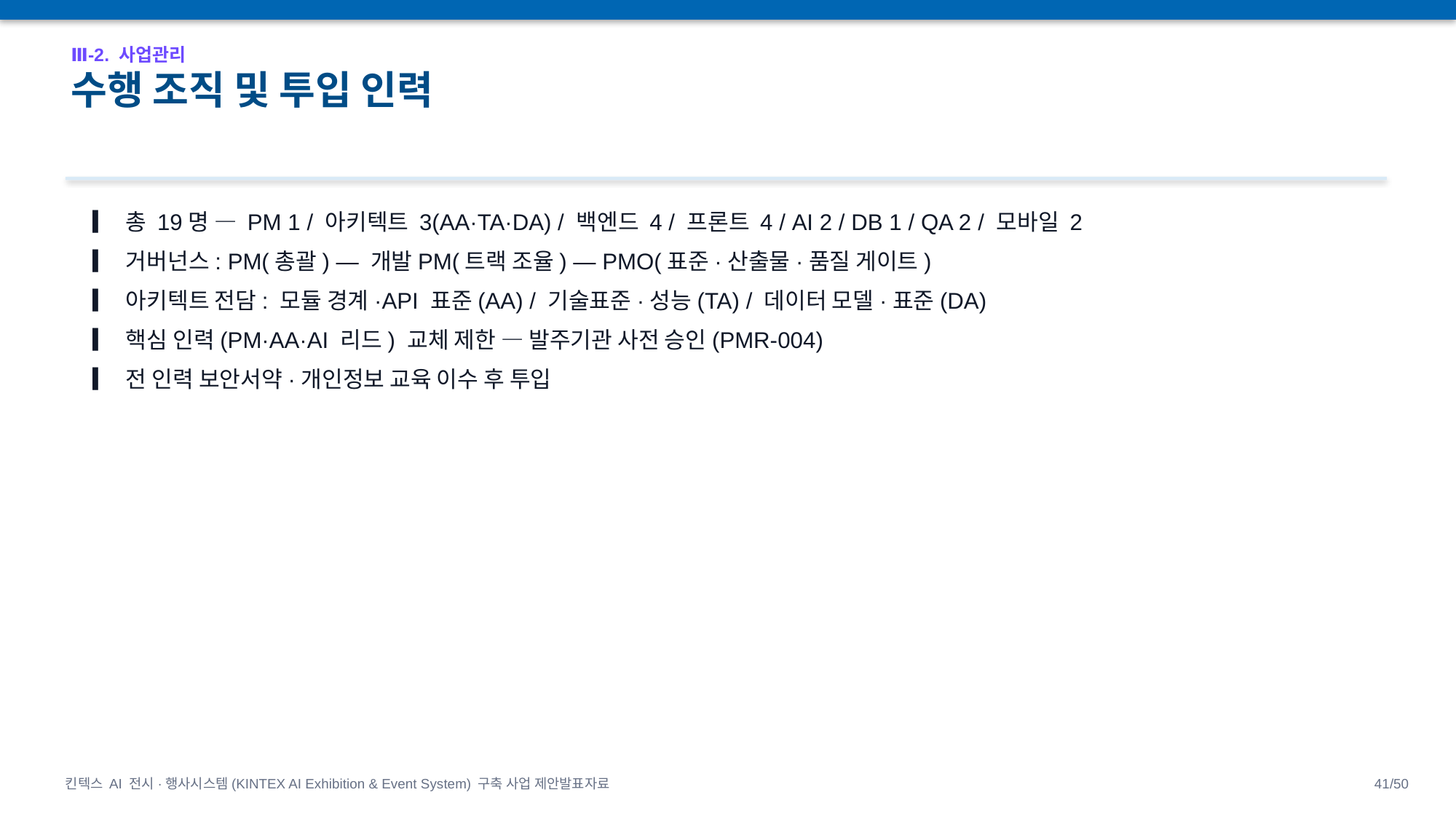

Ⅲ-2. 사업관리
수행 조직 및 투입 인력

▎ 총 19명 — PM 1 / 아키텍트 3(AA·TA·DA) / 백엔드 4 / 프론트 4 / AI 2 / DB 1 / QA 2 / 모바일 2
▎ 거버넌스: PM(총괄) — 개발PM(트랙 조율) — PMO(표준·산출물·품질 게이트)
▎ 아키텍트 전담: 모듈 경계·API 표준(AA) / 기술표준·성능(TA) / 데이터 모델·표준(DA)
▎ 핵심 인력(PM·AA·AI 리드) 교체 제한 — 발주기관 사전 승인(PMR-004)
▎ 전 인력 보안서약·개인정보 교육 이수 후 투입
킨텍스 AI 전시·행사시스템(KINTEX AI Exhibition & Event System) 구축 사업 제안발표자료
41/50